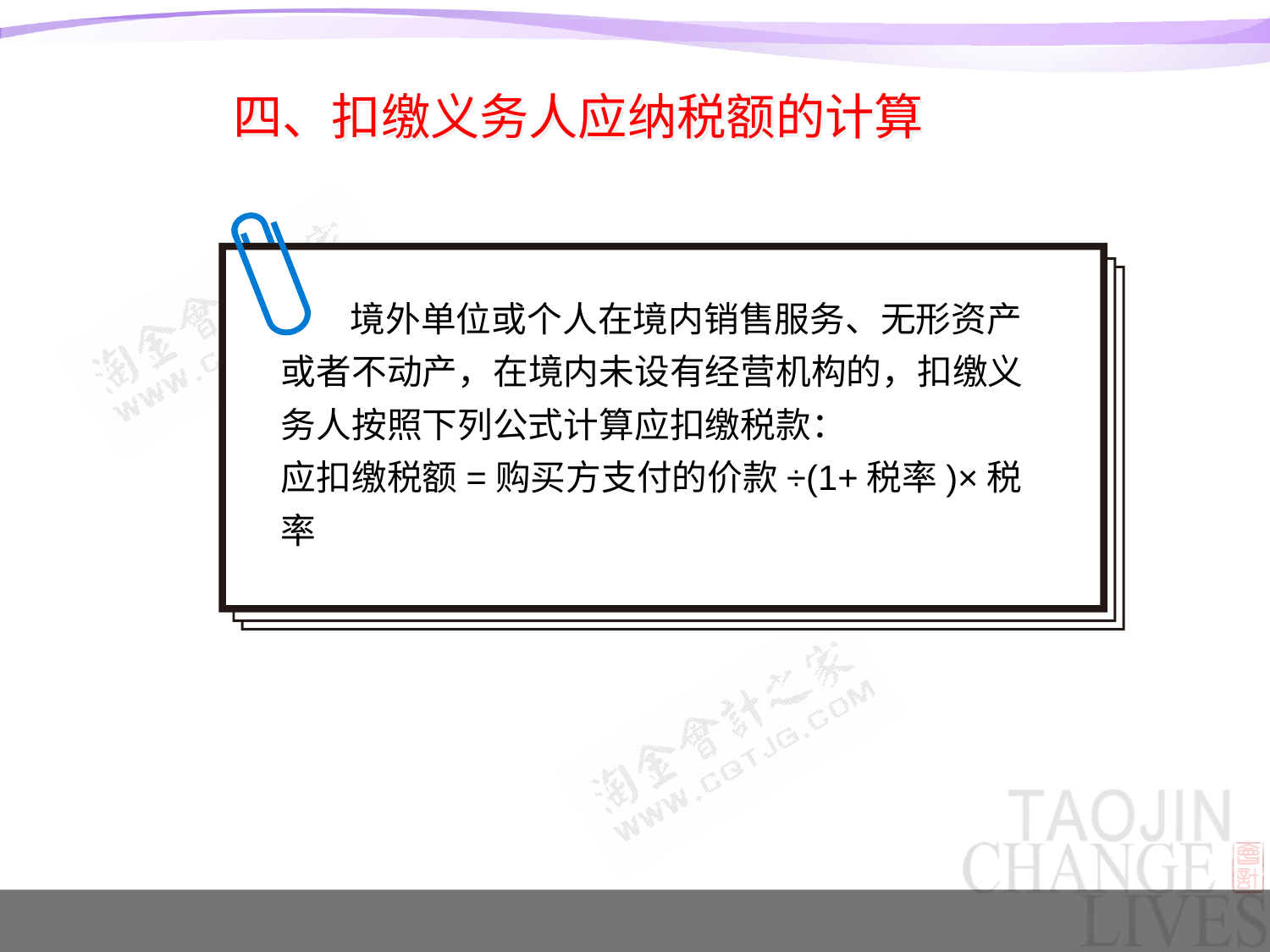

# 四、扣缴义务人应纳税额的计算

       境外单位或个人在境内销售服务、无形资产或者不动产，在境内未设有经营机构的，扣缴义务人按照下列公式计算应扣缴税款：
应扣缴税额=购买方支付的价款÷(1+税率)×税率